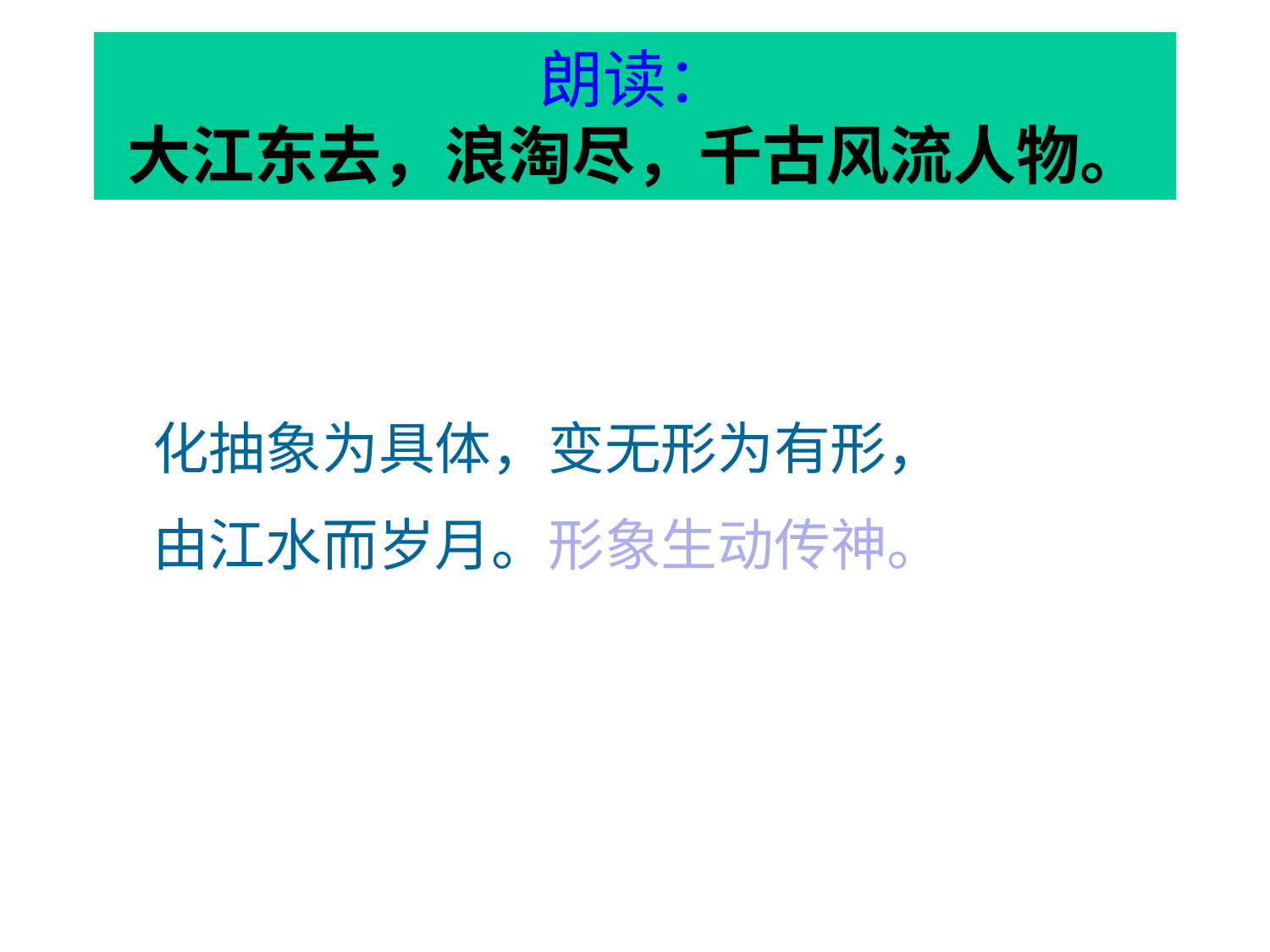

化抽象为具体，变无形为有形，
         由江水而岁月。形象生动传神。
# 朗读： 大江东去，浪淘尽，千古风流人物。